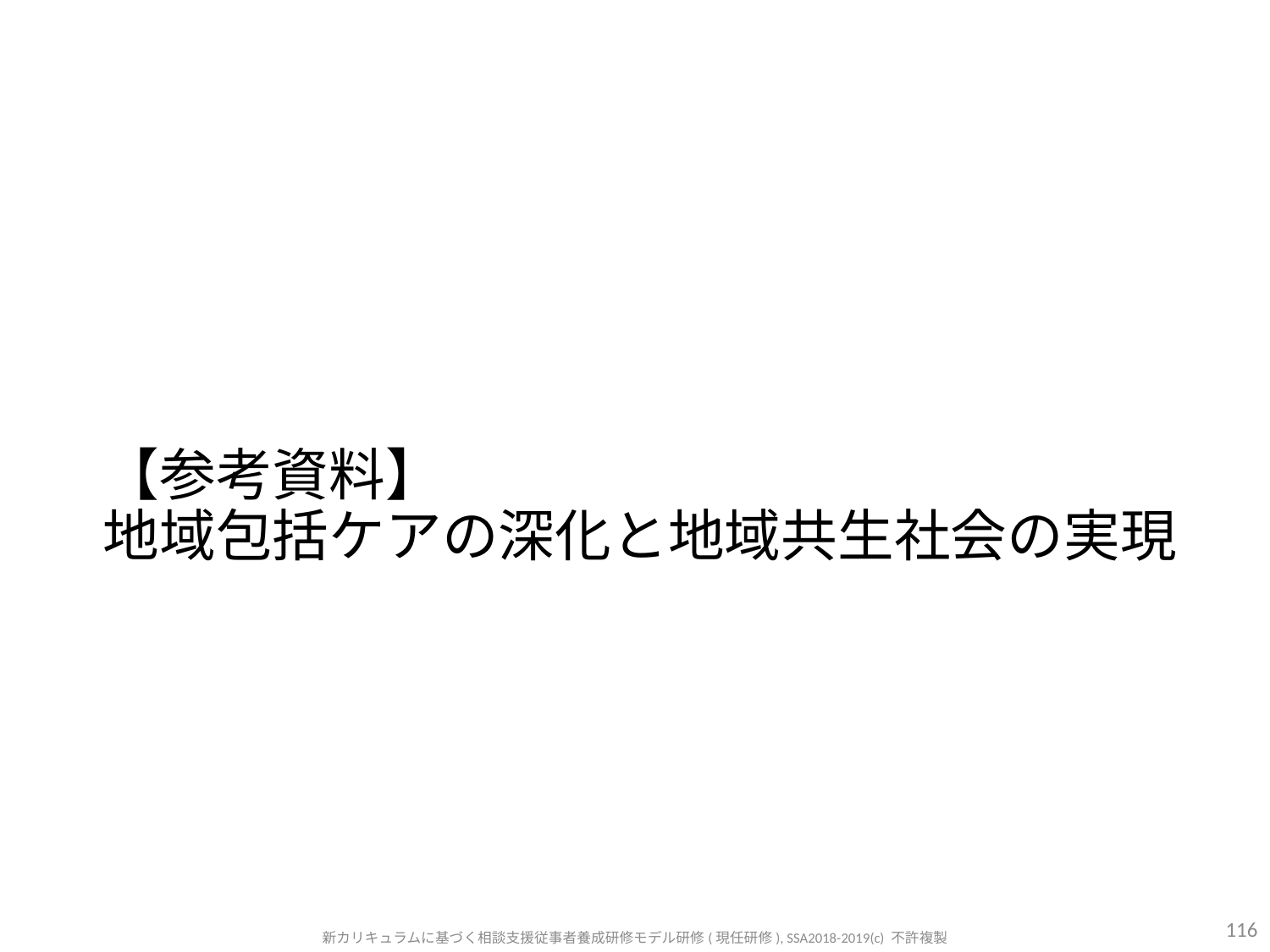

# 【参考資料】 地域包括ケアの深化と地域共生社会の実現
116
新カリキュラムに基づく相談支援従事者養成研修モデル研修(現任研修), SSA2018-2019(c) 不許複製